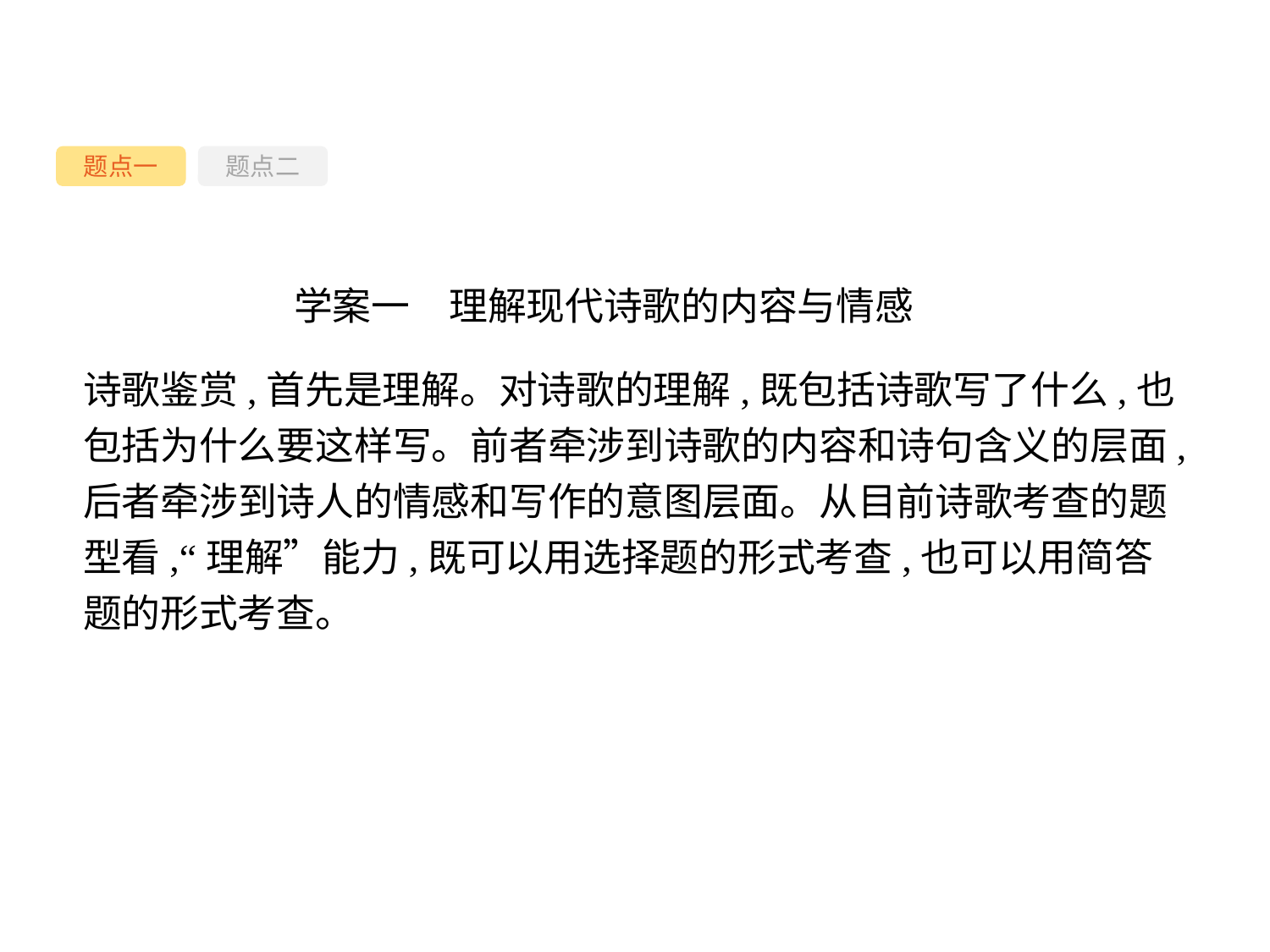

题点一
题点二
学案一　理解现代诗歌的内容与情感
诗歌鉴赏,首先是理解。对诗歌的理解,既包括诗歌写了什么,也包括为什么要这样写。前者牵涉到诗歌的内容和诗句含义的层面,后者牵涉到诗人的情感和写作的意图层面。从目前诗歌考查的题型看,“理解”能力,既可以用选择题的形式考查,也可以用简答题的形式考查。
-17-